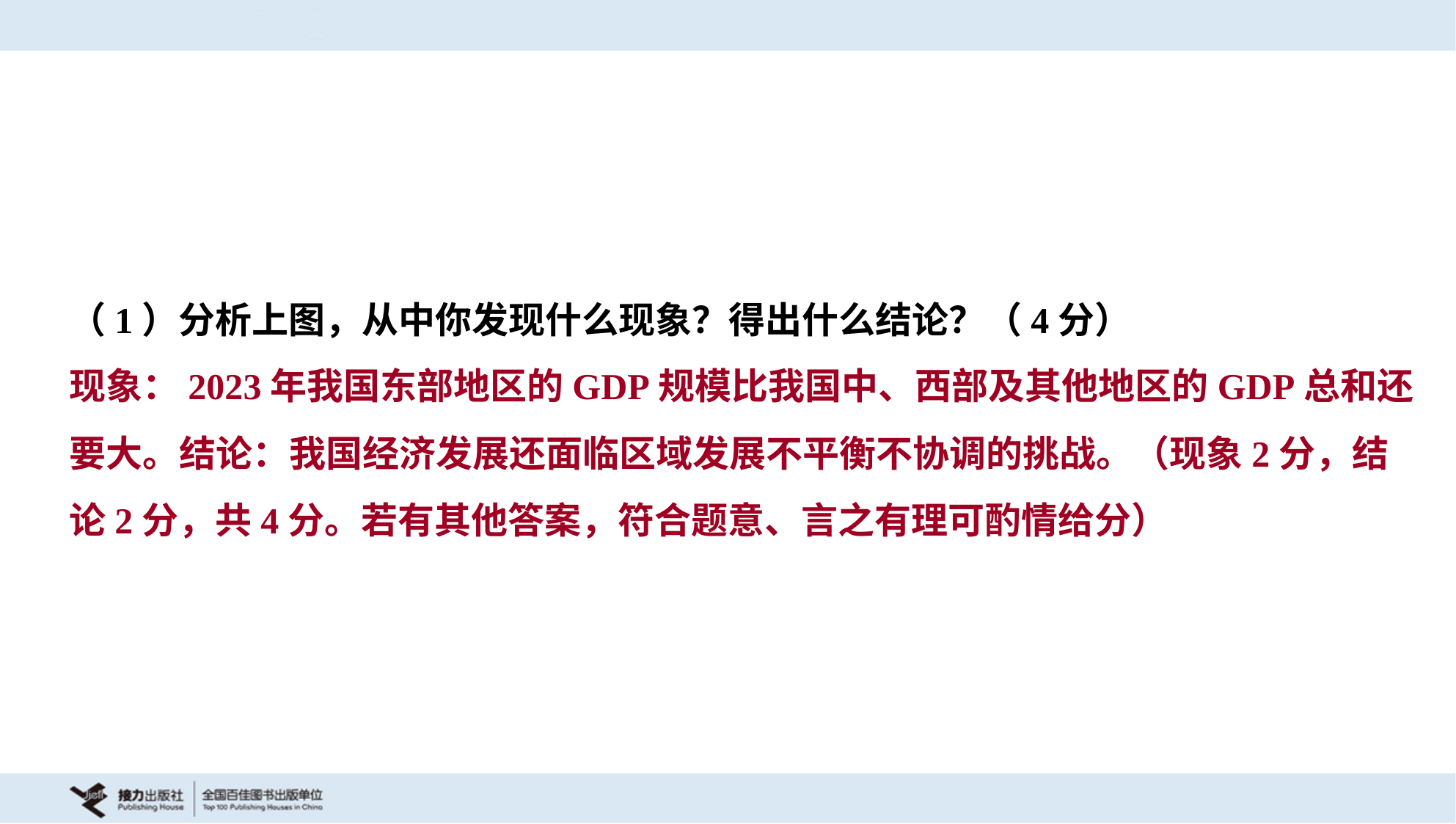

（1）分析上图，从中你发现什么现象？得出什么结论？（4分）
现象：2023年我国东部地区的GDP规模比我国中、西部及其他地区的GDP总和还
要大。结论：我国经济发展还面临区域发展不平衡不协调的挑战。（现象2分，结
论2分，共4分。若有其他答案，符合题意、言之有理可酌情给分）